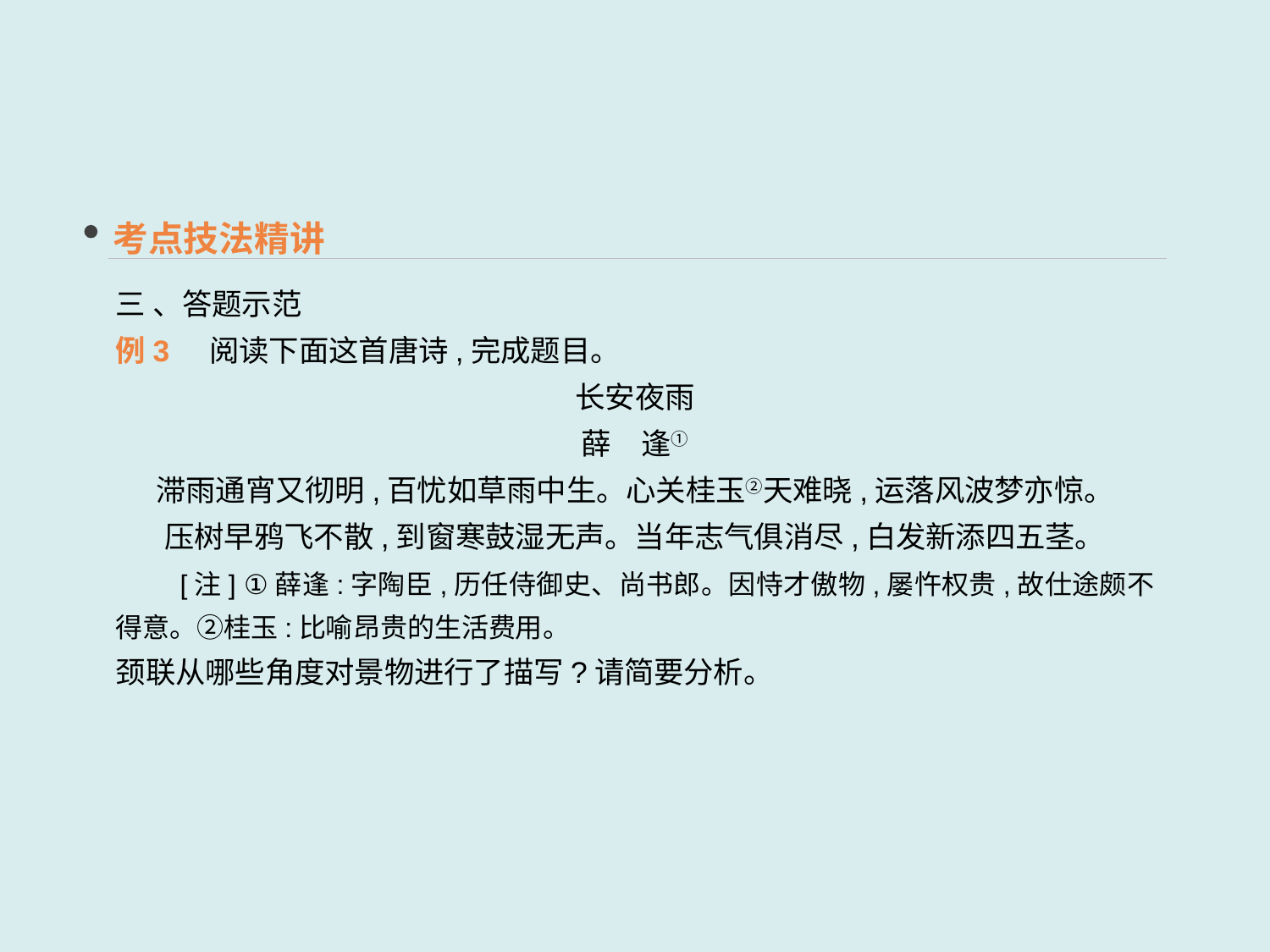

考点技法精讲

三 、答题示范
例3    阅读下面这首唐诗,完成题目。
长安夜雨
薛　逢①
滞雨通宵又彻明,百忧如草雨中生。心关桂玉②天难晓,运落风波梦亦惊。
压树早鸦飞不散,到窗寒鼓湿无声。当年志气俱消尽,白发新添四五茎。
　　[注] ①薛逢:字陶臣,历任侍御史、尚书郎。因恃才傲物,屡忤权贵,故仕途颇不得意。②桂玉:比喻昂贵的生活费用。
颈联从哪些角度对景物进行了描写?请简要分析。